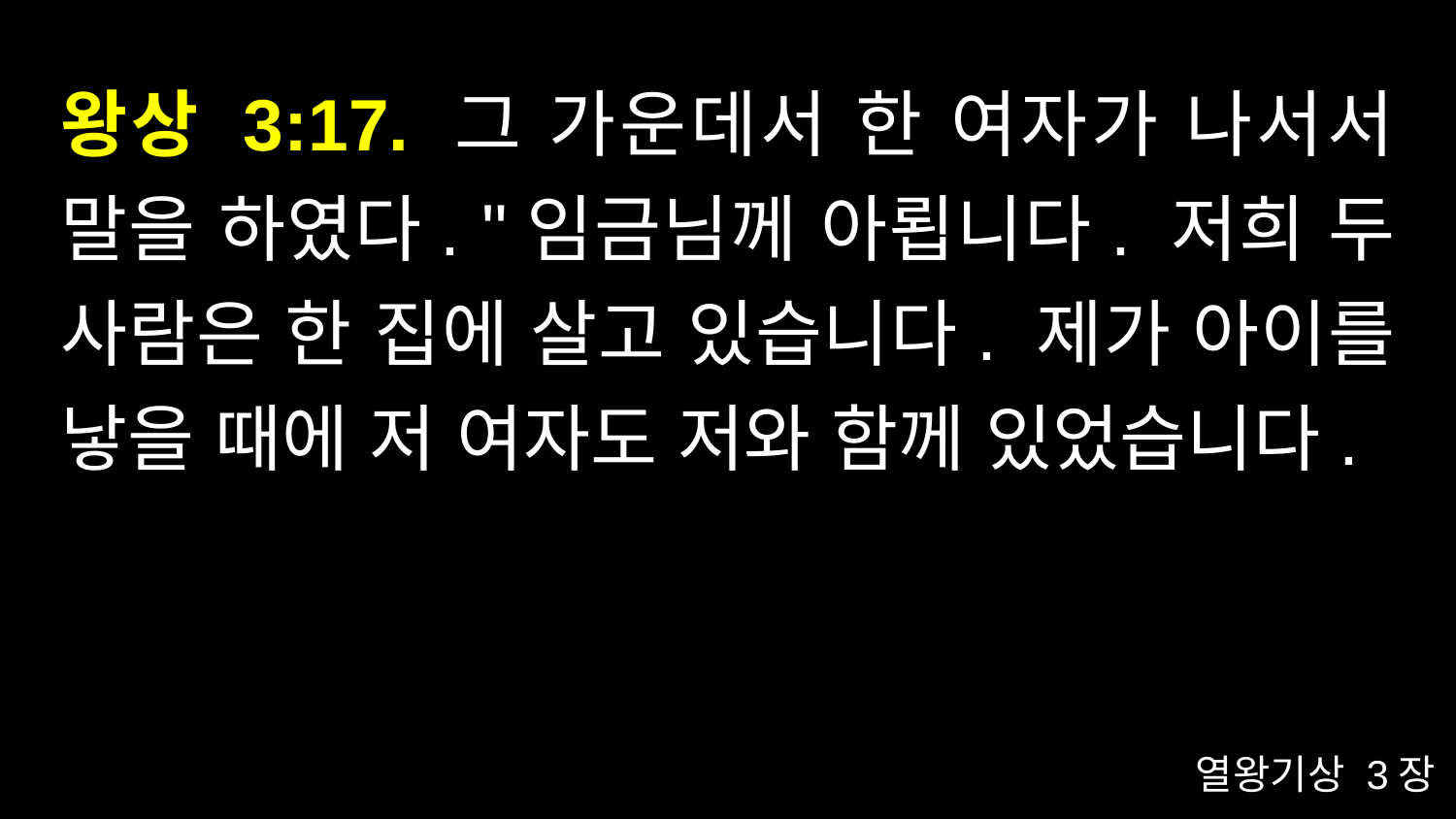

# 왕상 3:17. 그 가운데서 한 여자가 나서서 말을 하였다. "임금님께 아룁니다. 저희 두 사람은 한 집에 살고 있습니다. 제가 아이를 낳을 때에 저 여자도 저와 함께 있었습니다.
열왕기상 3장